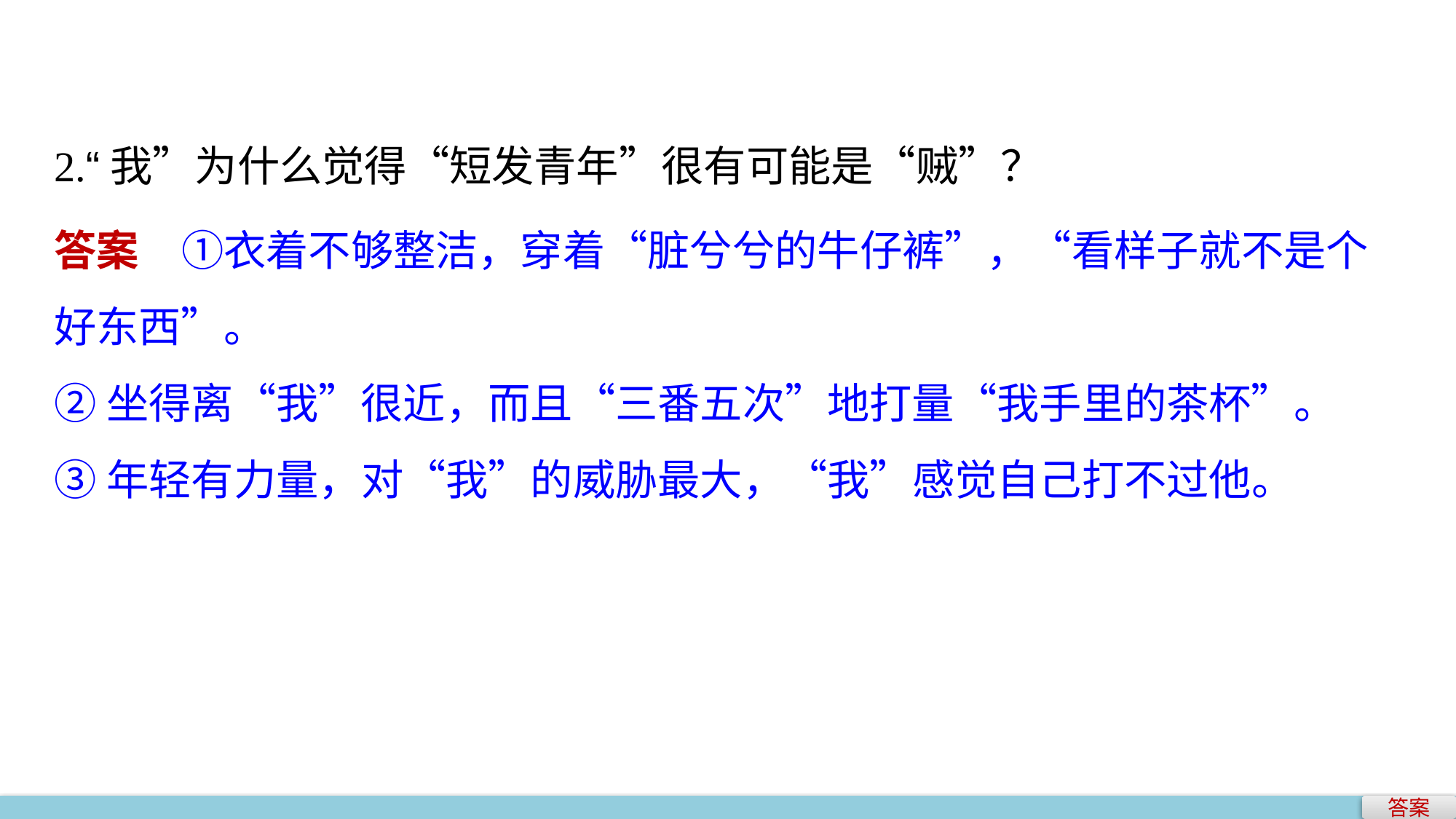

2.“我”为什么觉得“短发青年”很有可能是“贼”？
答案　①衣着不够整洁，穿着“脏兮兮的牛仔裤”，“看样子就不是个好东西”。
②坐得离“我”很近，而且“三番五次”地打量“我手里的茶杯”。
③年轻有力量，对“我”的威胁最大，“我”感觉自己打不过他。

答案